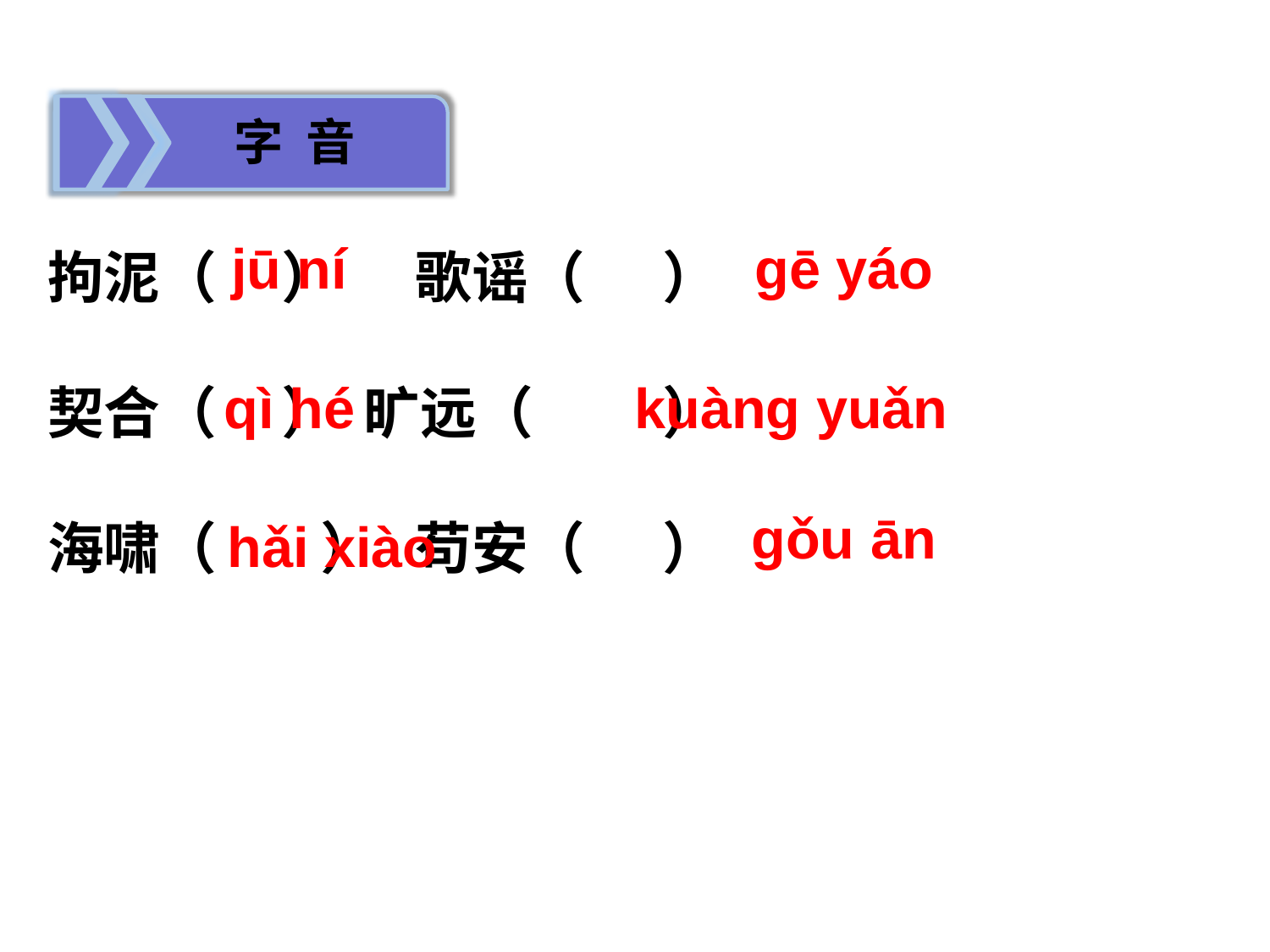

字  音
jū ní
gē yáo
拘泥（     ）      歌谣（      ）

契合（     ）  旷远（          ）

海啸（        ）   苟安（      ）

qì hé
kuàng yuǎn
gǒu ān
hǎi xiào